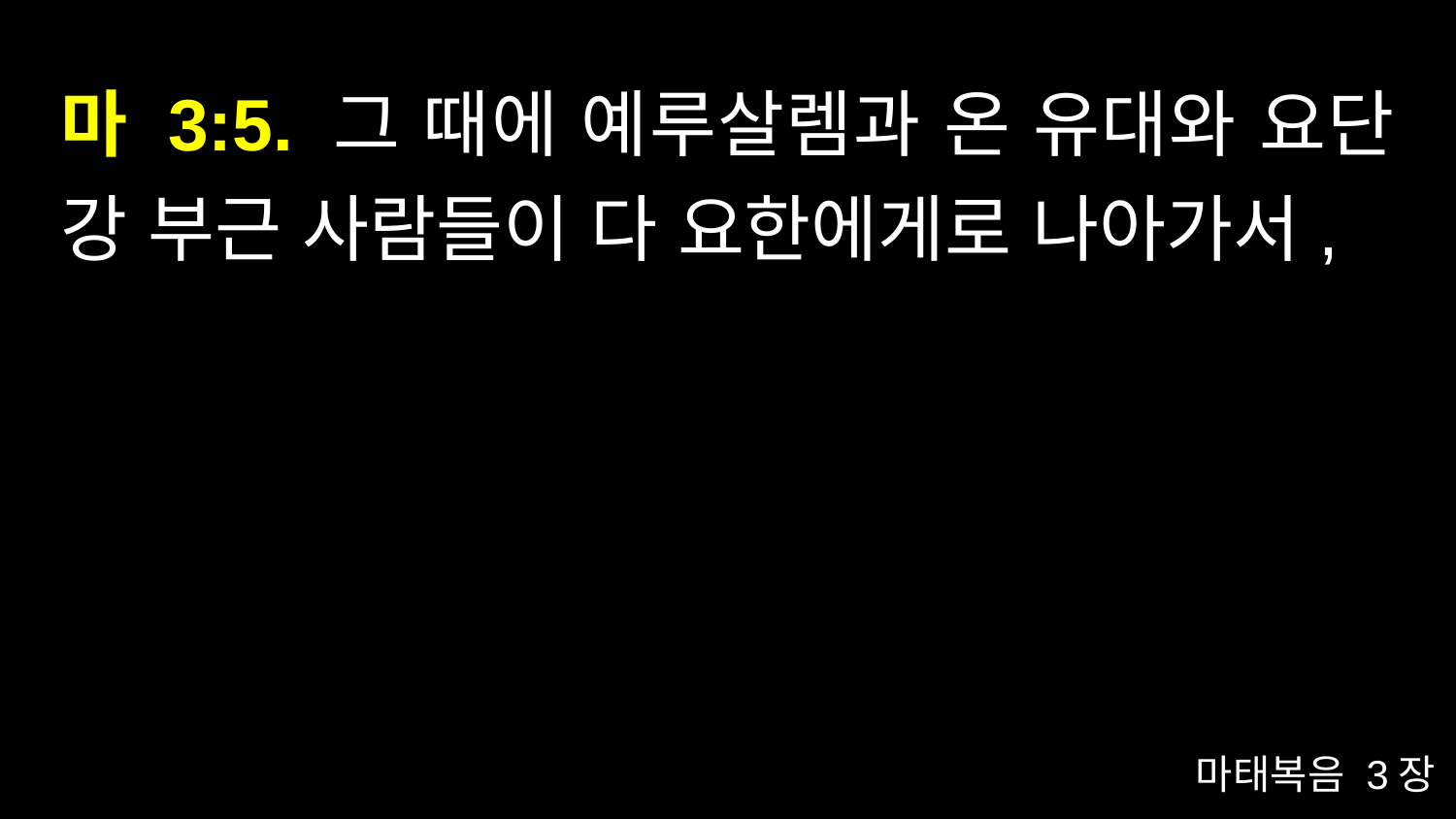

# 마 3:5. 그 때에 예루살렘과 온 유대와 요단 강 부근 사람들이 다 요한에게로 나아가서,
마태복음 3장